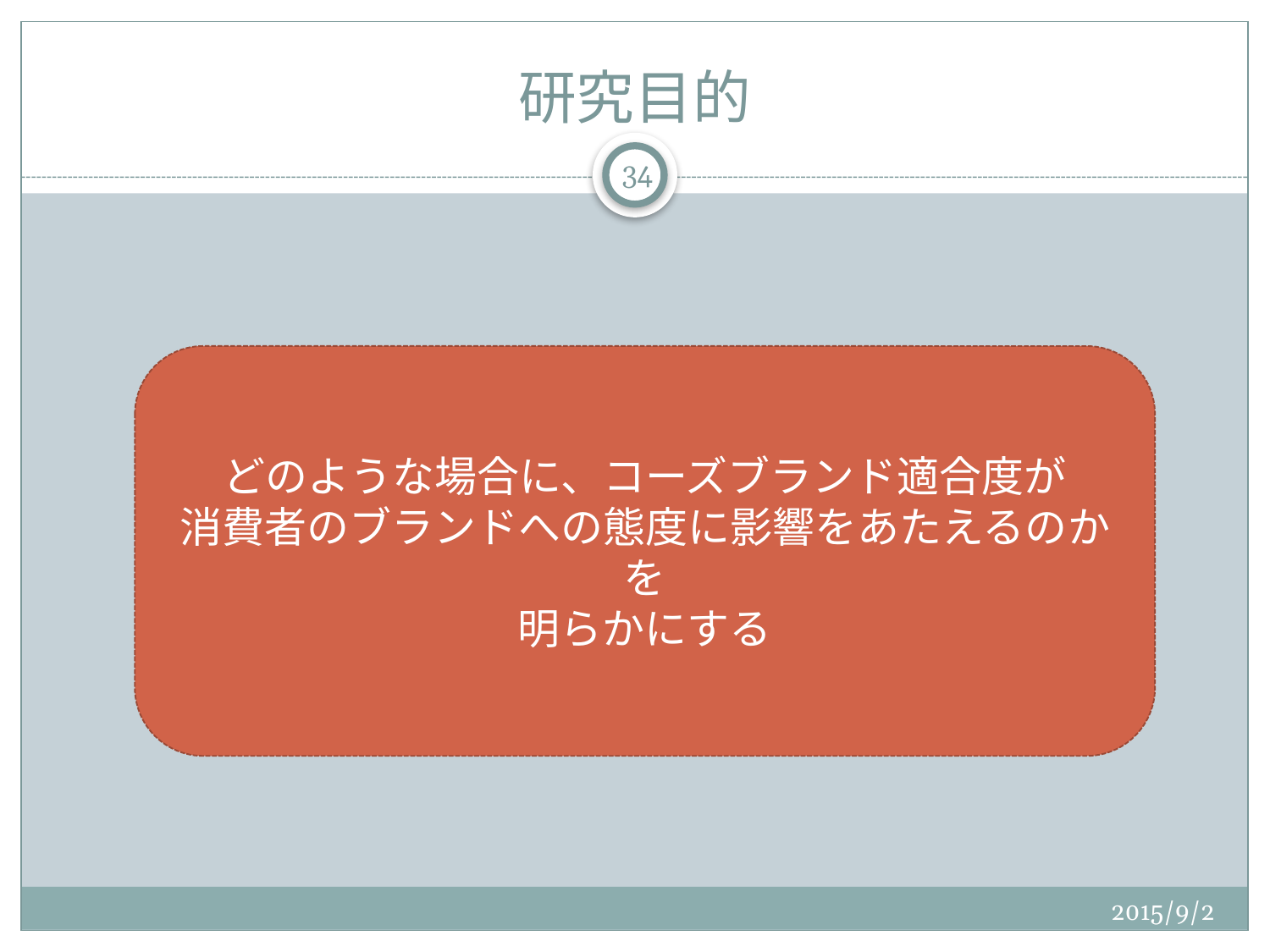

# 研究目的
34
どのような場合に、コーズブランド適合度が
消費者のブランドへの態度に影響をあたえるのかを
明らかにする
2015/9/2